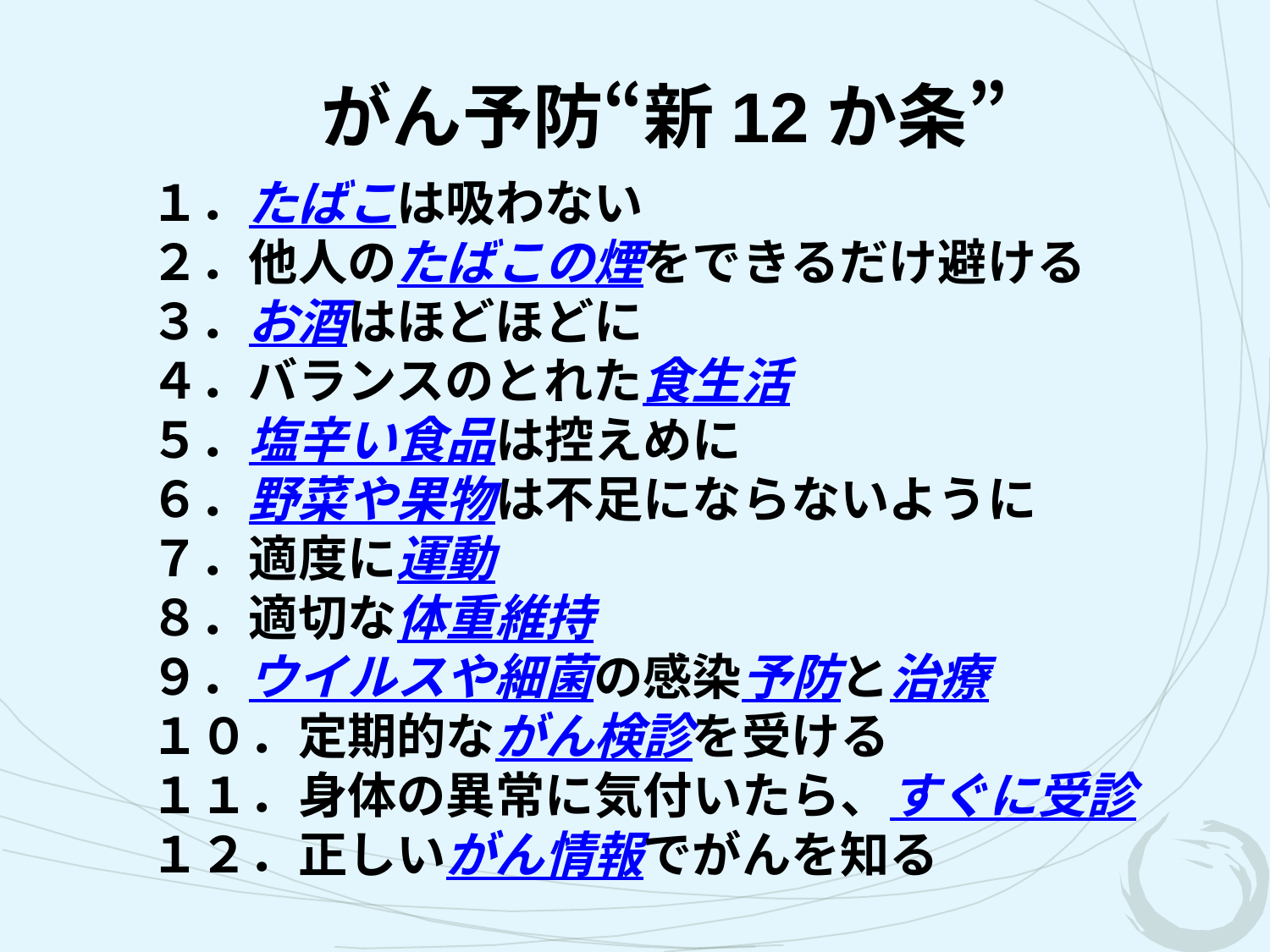

がん予防“新12か条”
１．たばこは吸わない
２．他人のたばこの煙をできるだけ避ける
３．お酒はほどほどに
４．バランスのとれた食生活
５．塩辛い食品は控えめに
６．野菜や果物は不足にならないように
７．適度に運動
８．適切な体重維持
９．ウイルスや細菌の感染予防と治療
１０．定期的ながん検診を受ける
１１．身体の異常に気付いたら、すぐに受診
１２．正しいがん情報でがんを知る